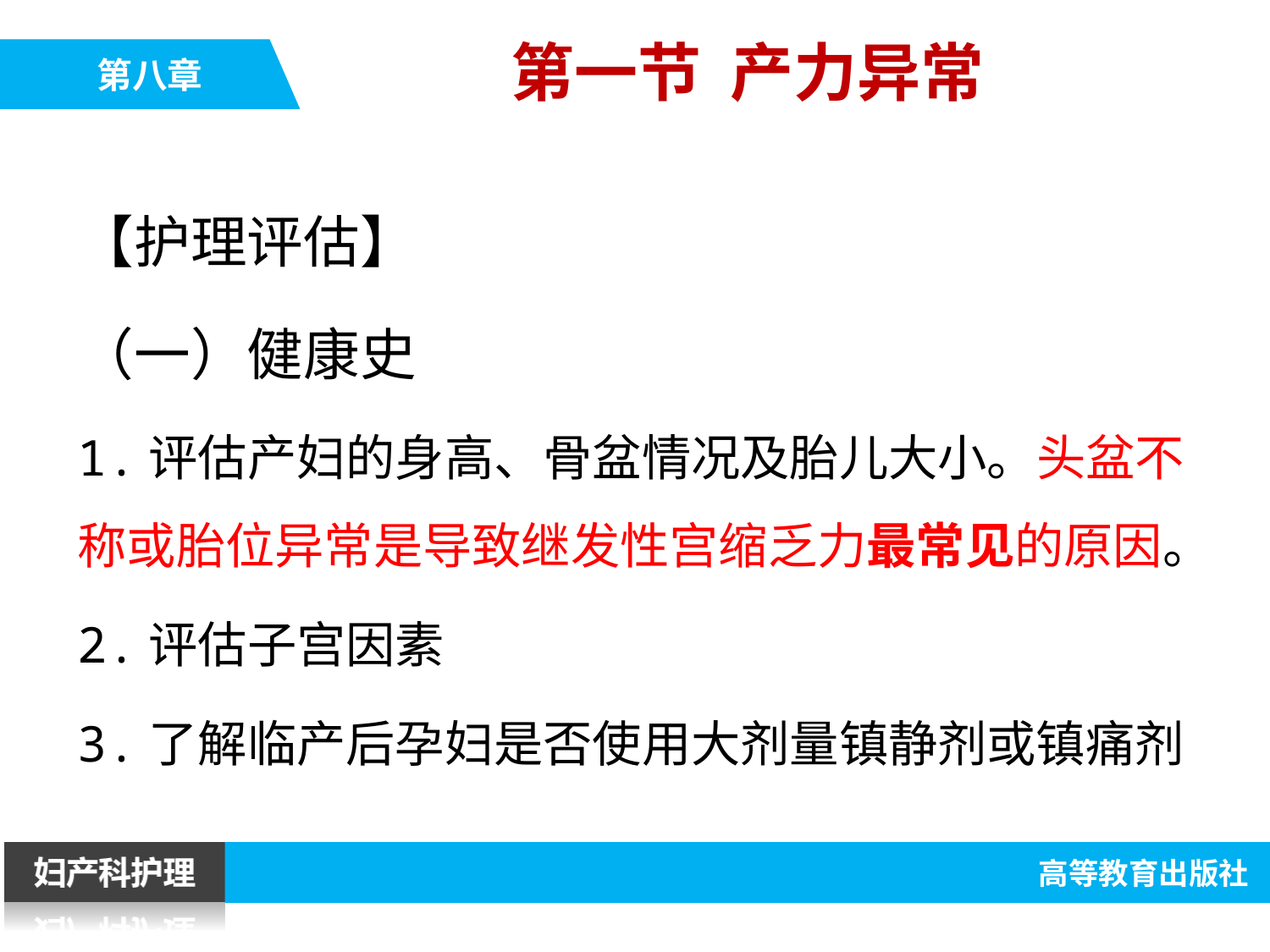

第一节  产力异常
【护理评估】
（一）健康史
1.评估产妇的身高、骨盆情况及胎儿大小。头盆不称或胎位异常是导致继发性宫缩乏力最常见的原因。
2.评估子宫因素
3.了解临产后孕妇是否使用大剂量镇静剂或镇痛剂